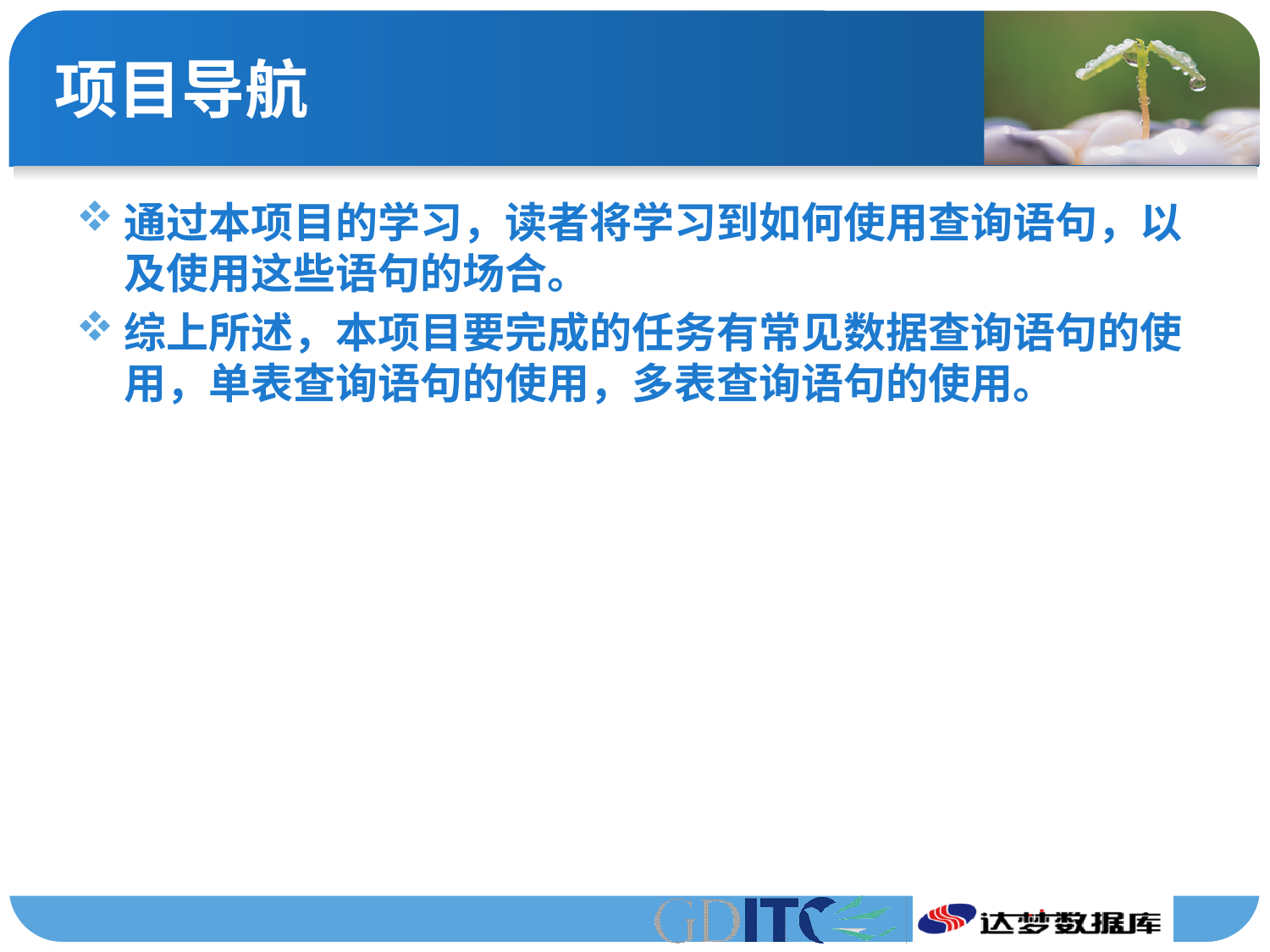

# 项目导航
通过本项目的学习，读者将学习到如何使用查询语句，以及使用这些语句的场合。
综上所述，本项目要完成的任务有常见数据查询语句的使用，单表查询语句的使用，多表查询语句的使用。